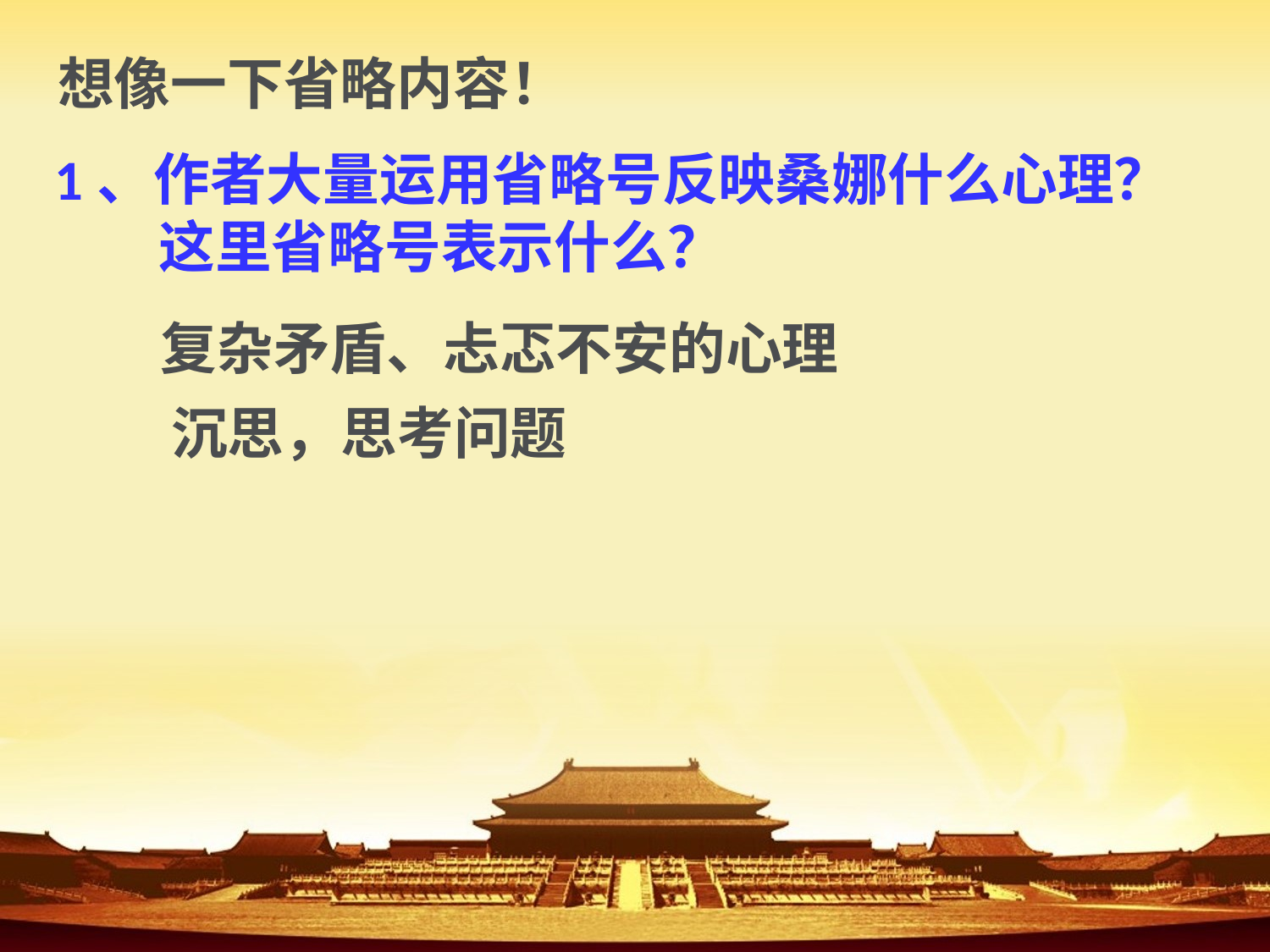

想像一下省略内容！
1、作者大量运用省略号反映桑娜什么心理？
       这里省略号表示什么？
复杂矛盾、忐忑不安的心理
沉思，思考问题